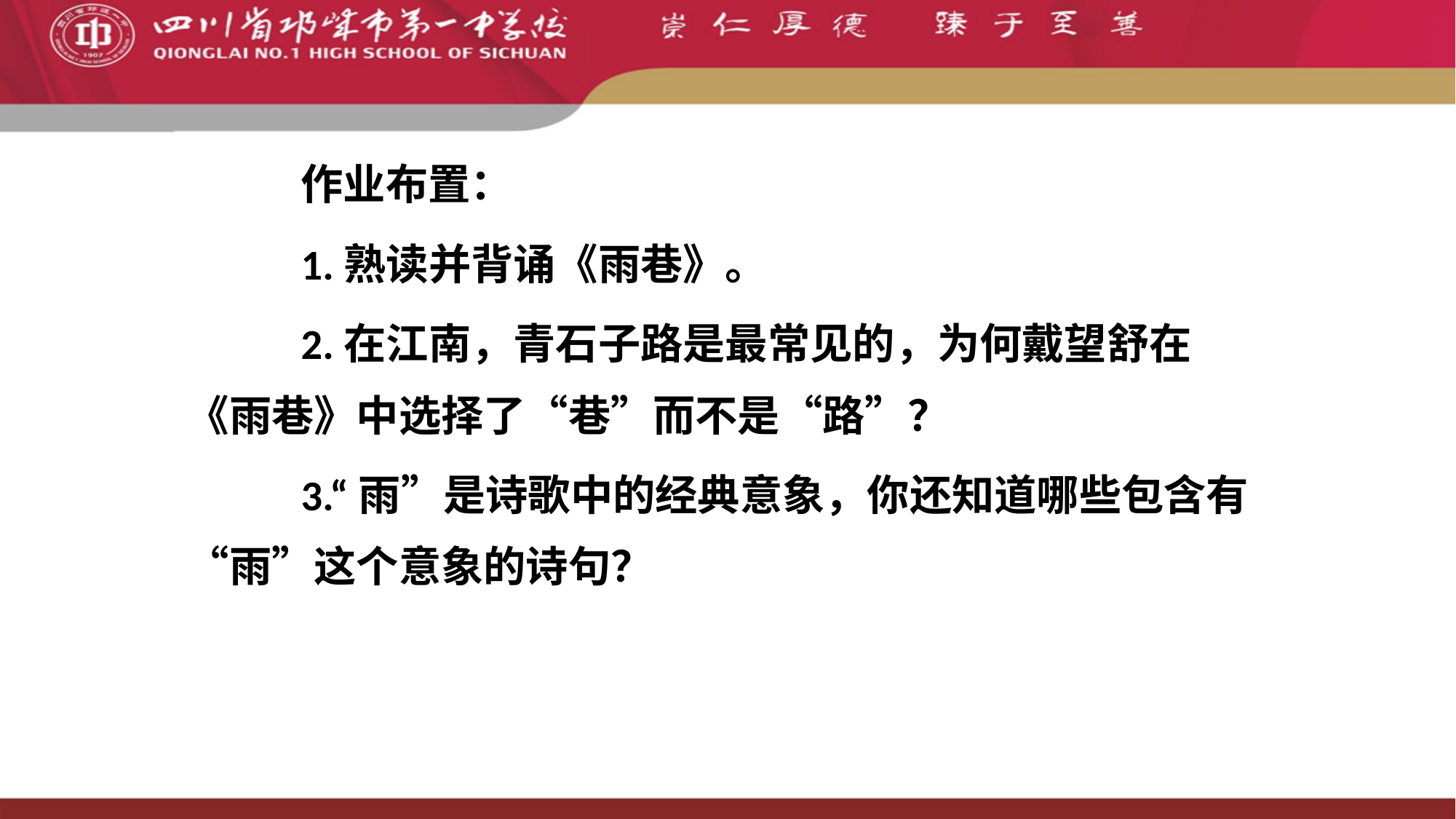

#
作业布置：
1.熟读并背诵《雨巷》。
2.在江南，青石子路是最常见的，为何戴望舒在《雨巷》中选择了“巷”而不是“路”？
3.“雨”是诗歌中的经典意象，你还知道哪些包含有“雨”这个意象的诗句？